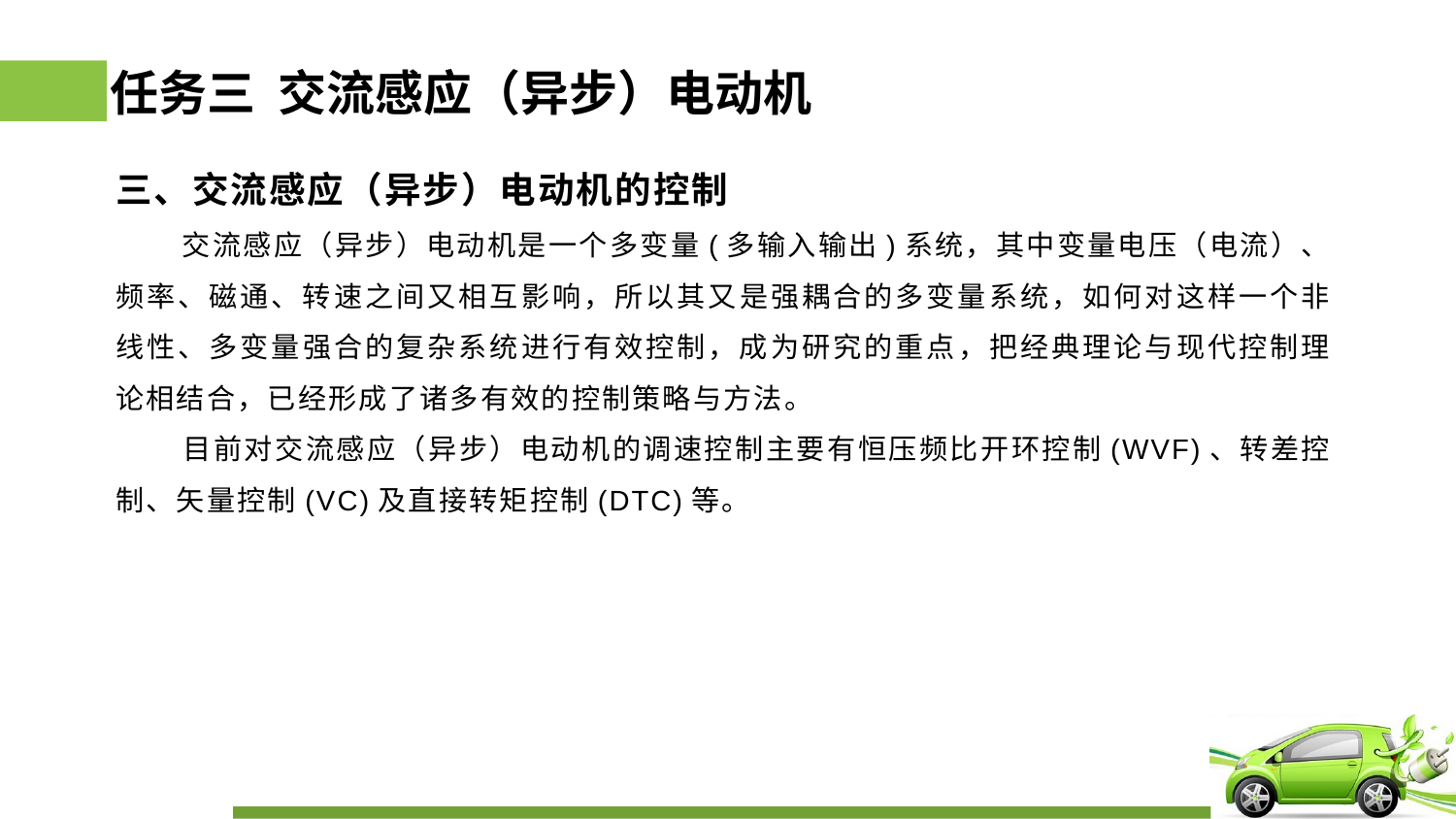

# 任务三  交流感应（异步）电动机
三、交流感应（异步）电动机的控制
       交流感应（异步）电动机是一个多变量(多输入输出)系统，其中变量电压（电流）、频率、磁通、转速之间又相互影响，所以其又是强耦合的多变量系统，如何对这样一个非线性、多变量强合的复杂系统进行有效控制，成为研究的重点，把经典理论与现代控制理论相结合，已经形成了诸多有效的控制策略与方法。
       目前对交流感应（异步）电动机的调速控制主要有恒压频比开环控制(WVF)、转差控制、矢量控制(VC)及直接转矩控制(DTC)等。